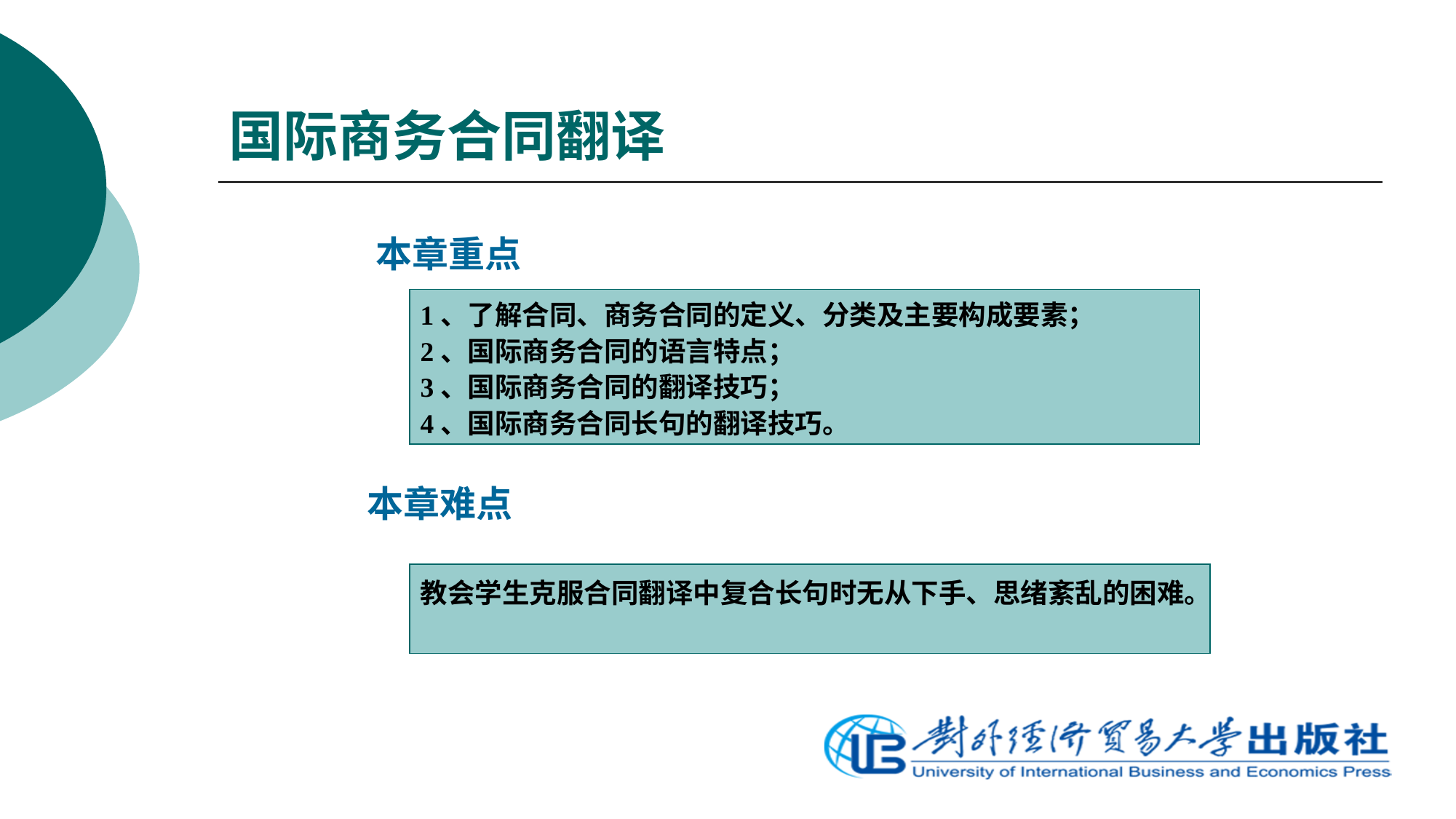

# 国际商务合同翻译
本章重点
1、了解合同、商务合同的定义、分类及主要构成要素；
2、国际商务合同的语言特点；
3、国际商务合同的翻译技巧；
4、国际商务合同长句的翻译技巧。
本章难点
教会学生克服合同翻译中复合长句时无从下手、思绪紊乱的困难。